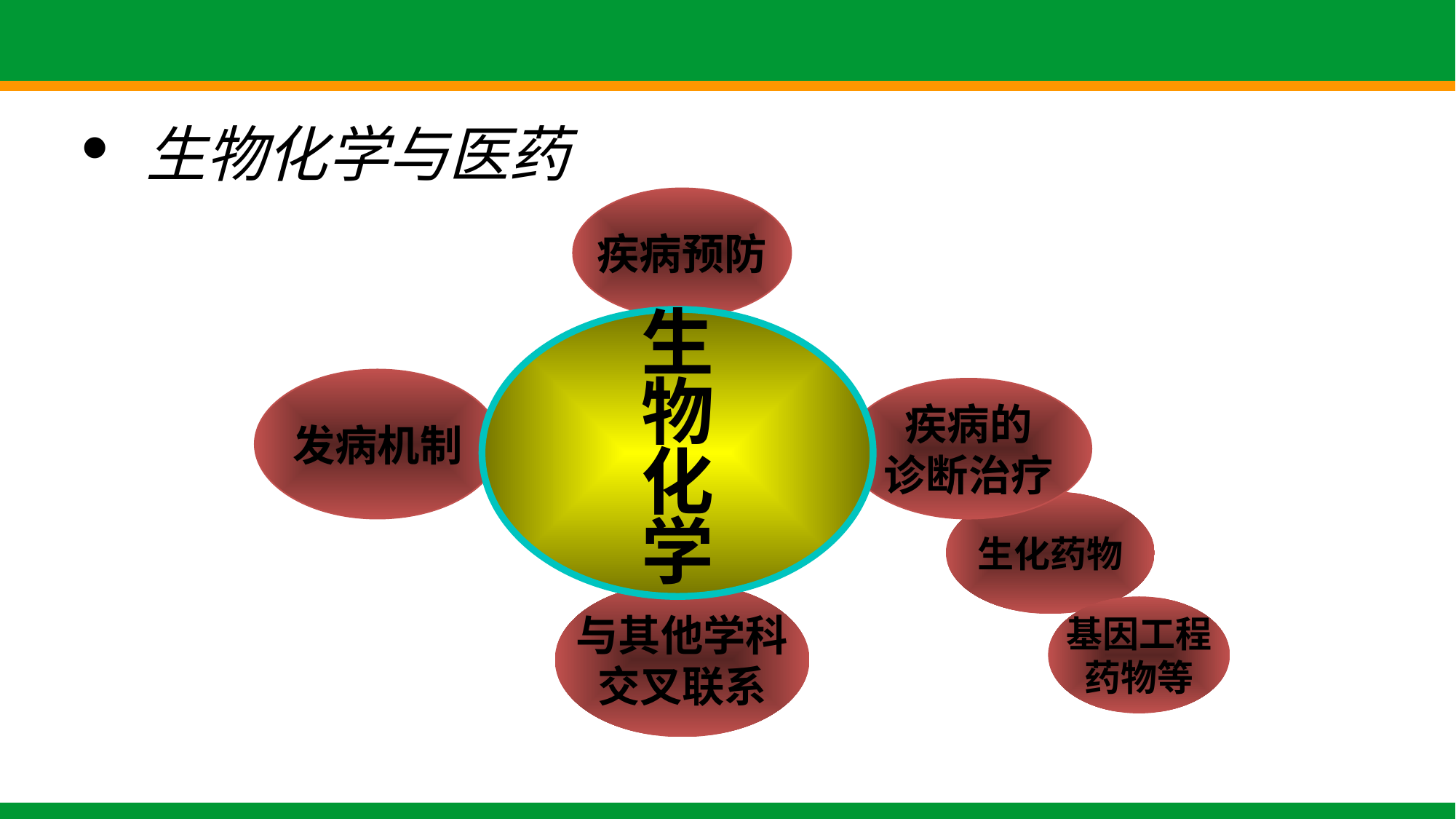

# 生物化学与医药
疾病预防
发病机制
疾病的
诊断治疗
与其他学科
交叉联系
生
物
化
学
生化药物
基因工程
药物等